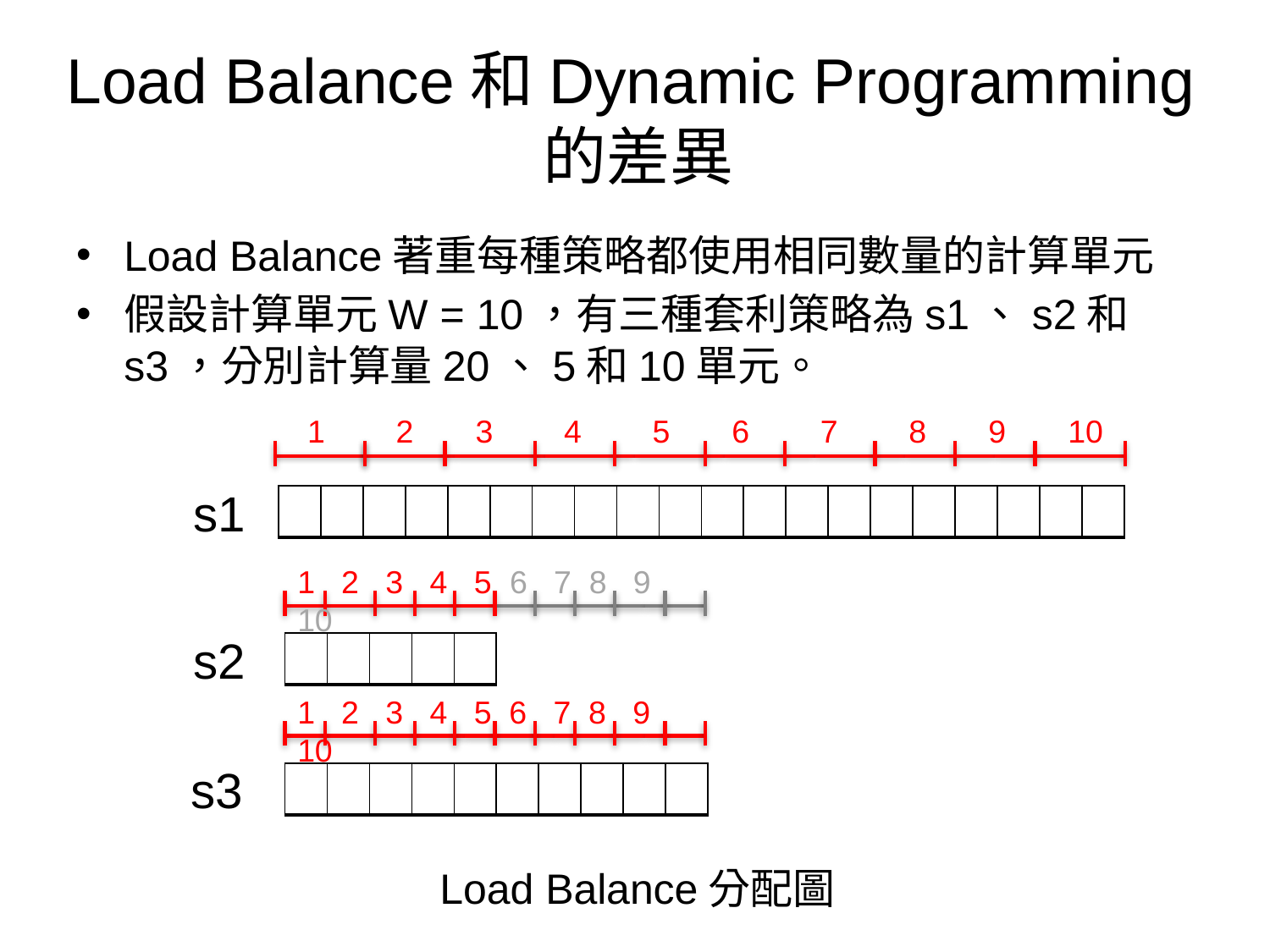

# Load Balance和Dynamic Programming的差異
Load Balance著重每種策略都使用相同數量的計算單元
假設計算單元W = 10，有三種套利策略為s1、s2和s3，分別計算量20、5和10單元。
1        2       3        4        5       6        7        8       9       10
s1
|  |  |  |  |  |  |  |  |  |  |  |  |  |  |  |  |  |  |  |  |
| --- | --- | --- | --- | --- | --- | --- | --- | --- | --- | --- | --- | --- | --- | --- | --- | --- | --- | --- | --- |
1   2   3   4   5  6   7  8   9  10
s2
|  |  |  |  |  |
| --- | --- | --- | --- | --- |
1   2   3   4   5  6   7  8   9  10
s3
|  |  |  |  |  |  |  |  |  |  |
| --- | --- | --- | --- | --- | --- | --- | --- | --- | --- |
Load Balance分配圖